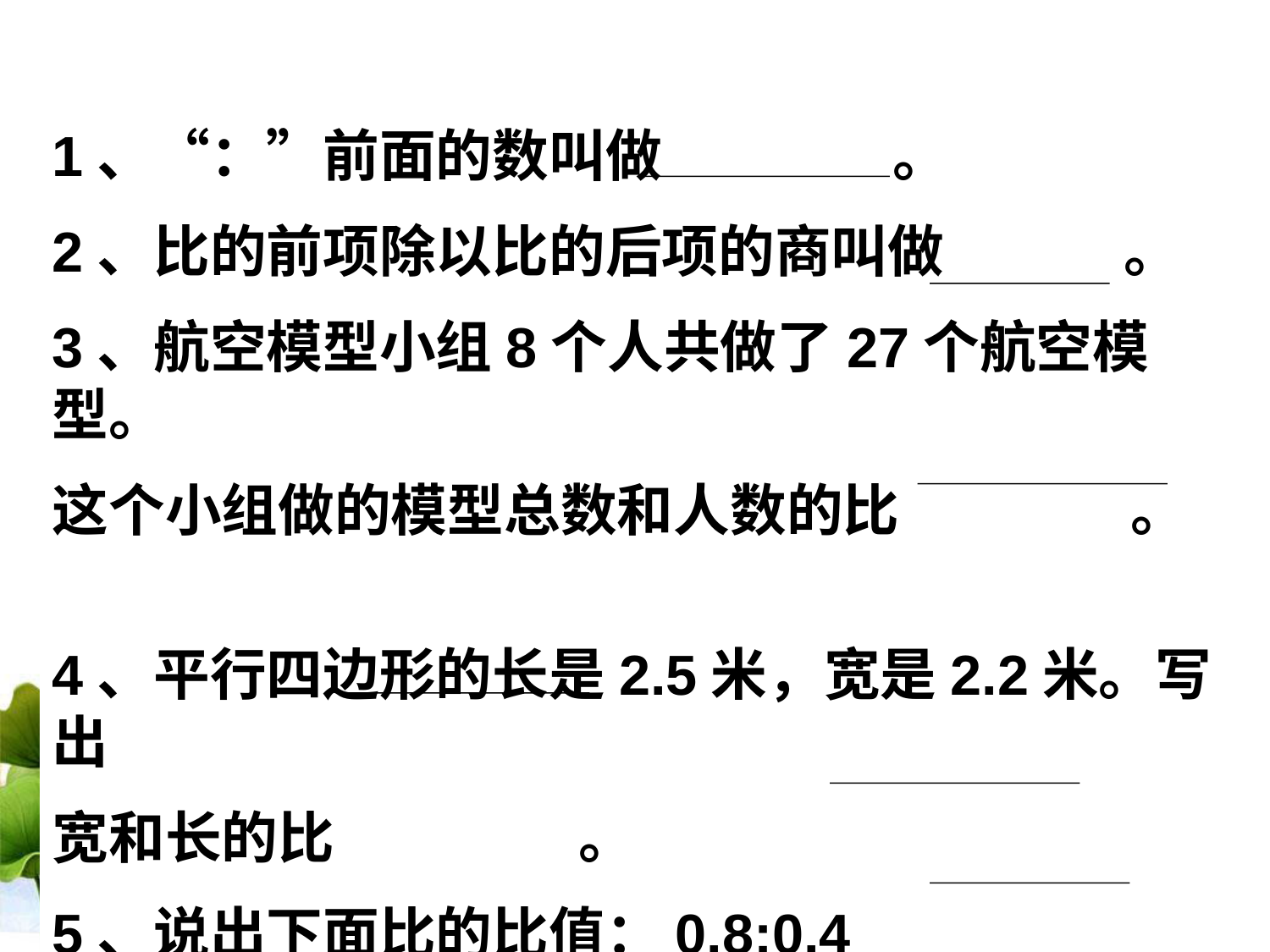

1、“：”前面的数叫做                  。
2、比的前项除以比的后项的商叫做              。
3、航空模型小组8个人共做了27个航空模型。
这个小组做的模型总数和人数的比                  。
4、平行四边形的长是2.5米，宽是2.2米。写出
宽和长的比                   。
5、说出下面比的比值：0.8:0.4
6、比和分数比较，分子相当于比的              。